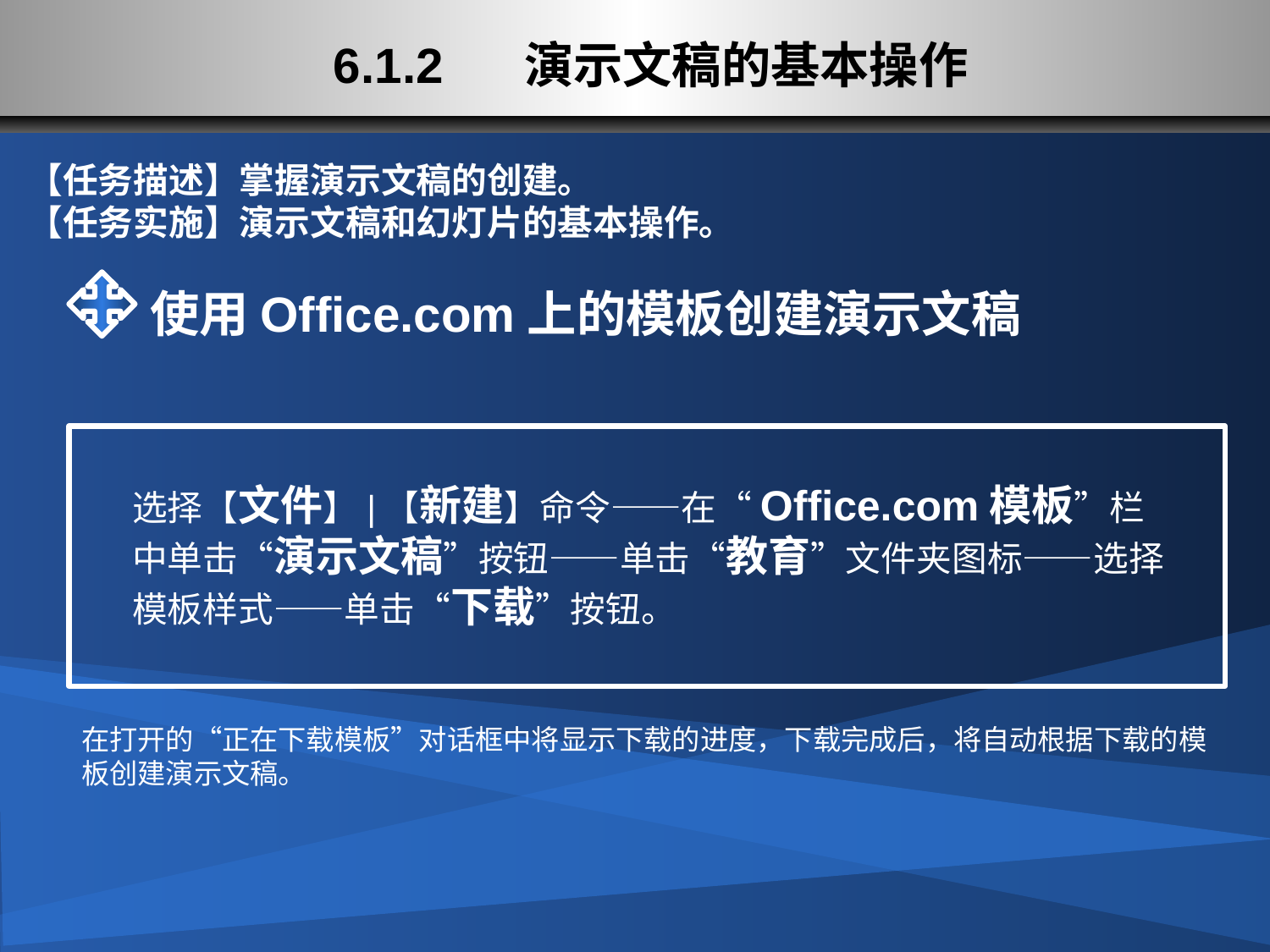

# 6.1.2     演示文稿的基本操作
【任务描述】掌握演示文稿的创建。
【任务实施】演示文稿和幻灯片的基本操作。

使用Office.com上的模板创建演示文稿

选择【文件】|【新建】命令——在“Office.com模板”栏中单击“演示文稿”按钮——单击“教育”文件夹图标——选择模板样式——单击“下载”按钮。

在打开的“正在下载模板”对话框中将显示下载的进度，下载完成后，将自动根据下载的模板创建演示文稿。